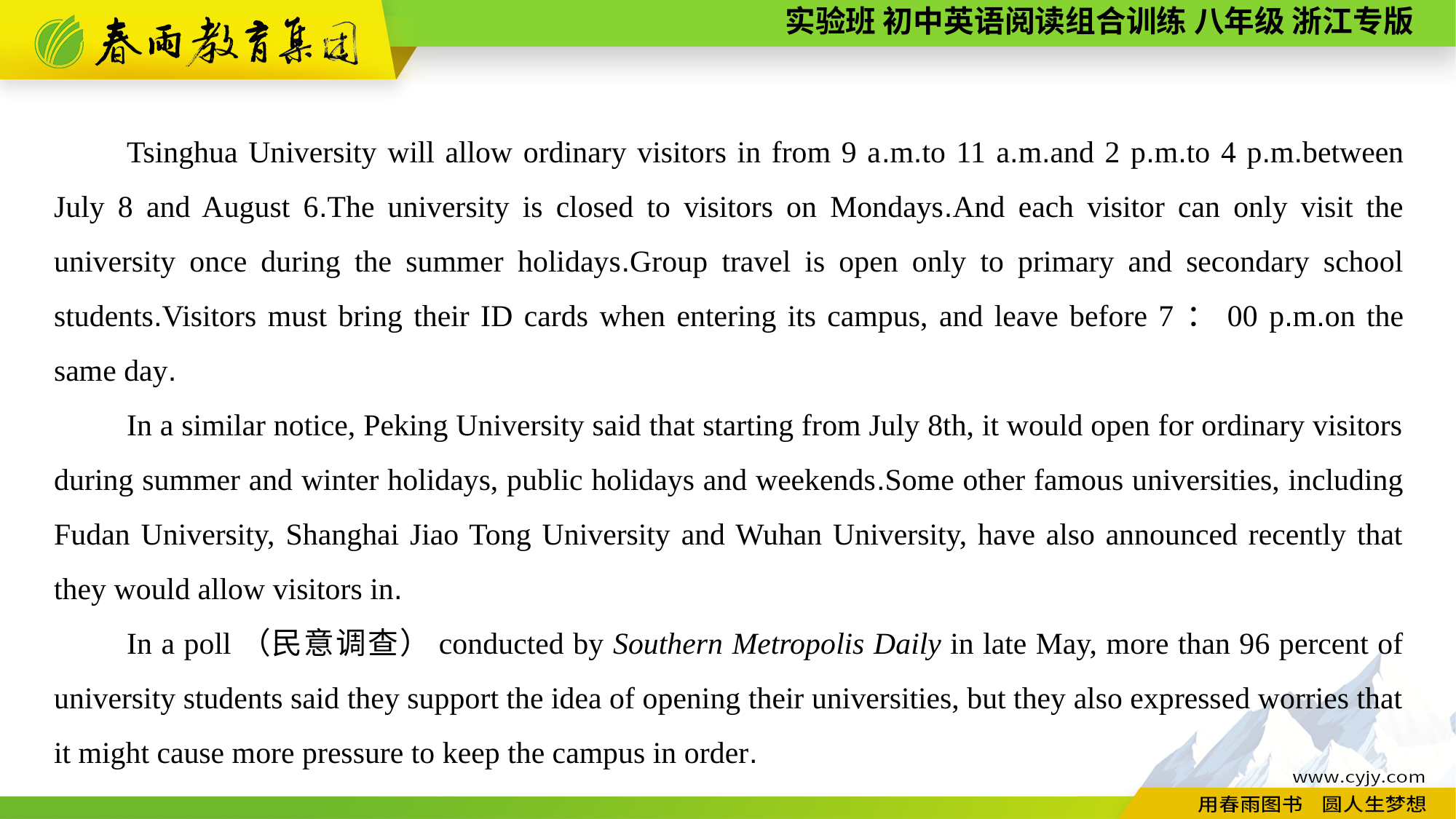

Tsinghua University will allow ordinary visitors in from 9 a.m.to 11 a.m.and 2 p.m.to 4 p.m.between July 8 and August 6.The university is closed to visitors on Mondays.And each visitor can only visit the university once during the summer holidays.Group travel is open only to primary and secondary school students.Visitors must bring their ID cards when entering its campus, and leave before 7：00 p.m.on the same day.
In a similar notice, Peking University said that starting from July 8th, it would open for ordinary visitors during summer and winter holidays, public holidays and weekends.Some other famous universities, including Fudan University, Shanghai Jiao Tong University and Wuhan University, have also announced recently that they would allow visitors in.
In a poll（民意调查）conducted by Southern Metropolis Daily in late May, more than 96 percent of university students said they support the idea of opening their universities, but they also expressed worries that it might cause more pressure to keep the campus in order.